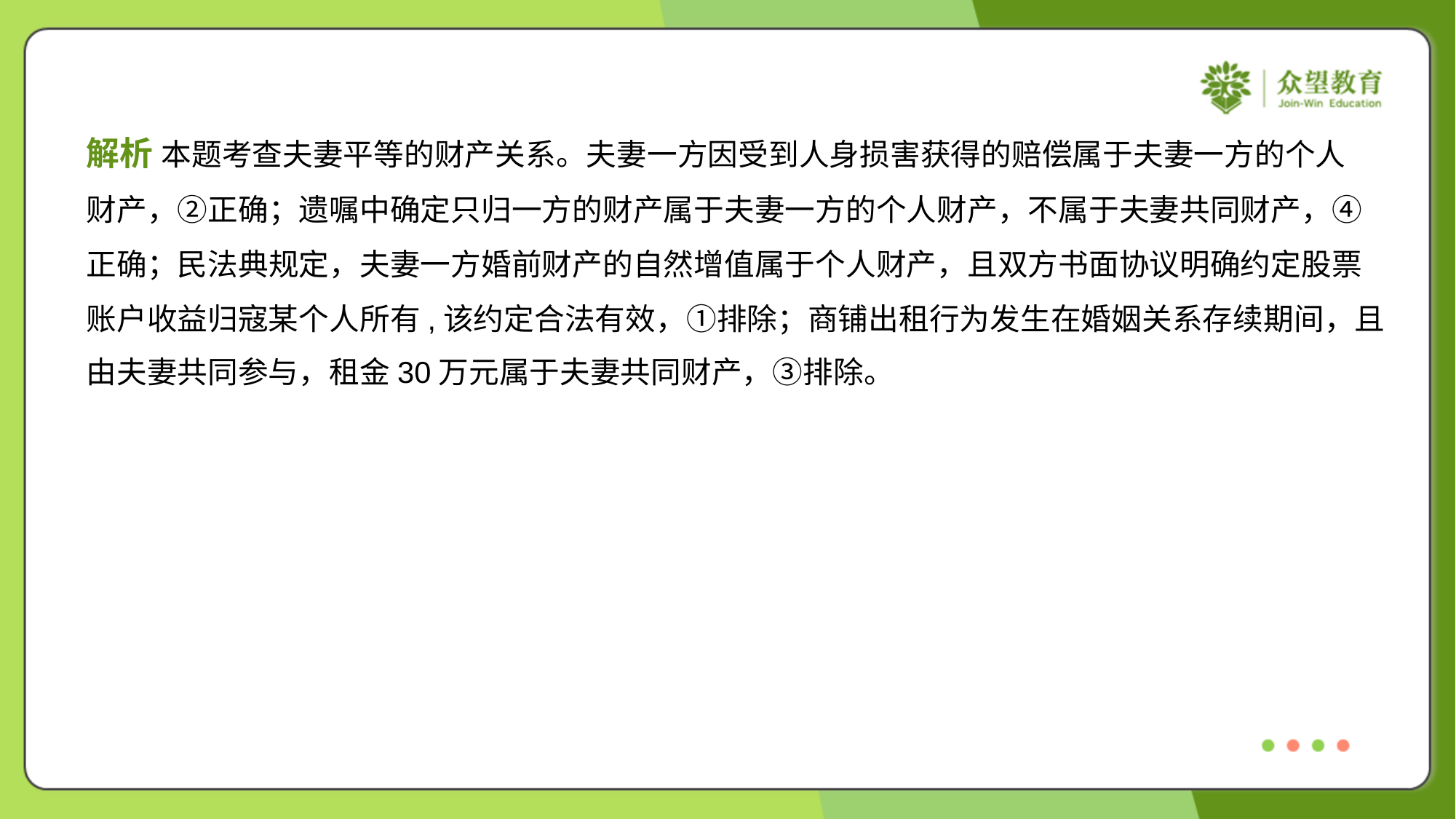

解析 本题考查夫妻平等的财产关系。夫妻一方因受到人身损害获得的赔偿属于夫妻一方的个人
财产，②正确；遗嘱中确定只归一方的财产属于夫妻一方的个人财产，不属于夫妻共同财产，④
正确；民法典规定，夫妻一方婚前财产的自然增值属于个人财产，且双方书面协议明确约定股票
账户收益归寇某个人所有,该约定合法有效，①排除；商铺出租行为发生在婚姻关系存续期间，且
由夫妻共同参与，租金30万元属于夫妻共同财产，③排除。